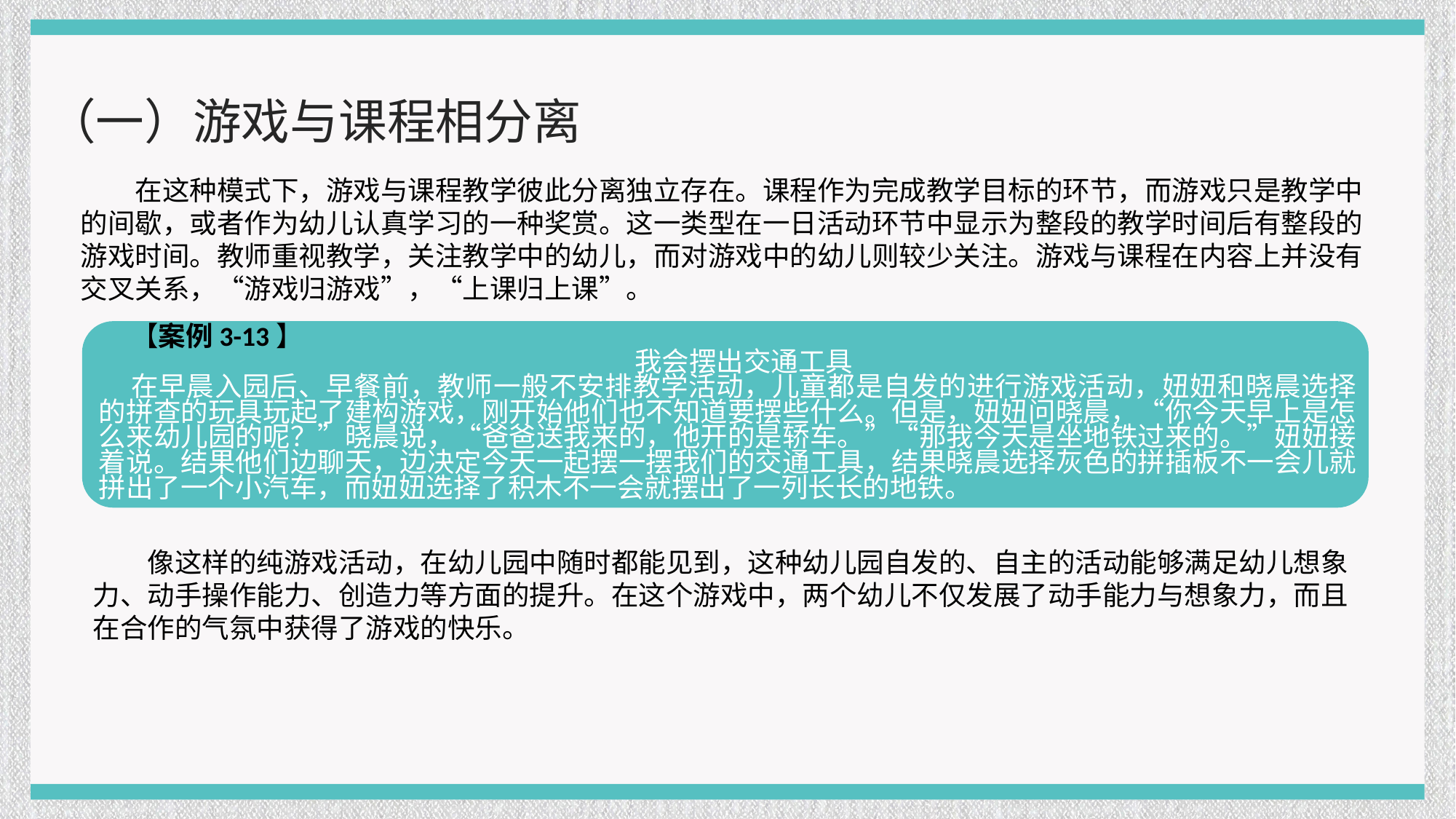

（一）游戏与课程相分离
在这种模式下，游戏与课程教学彼此分离独立存在。课程作为完成教学目标的环节，而游戏只是教学中的间歇，或者作为幼儿认真学习的一种奖赏。这一类型在一日活动环节中显示为整段的教学时间后有整段的游戏时间。教师重视教学，关注教学中的幼儿，而对游戏中的幼儿则较少关注。游戏与课程在内容上并没有交叉关系，“游戏归游戏”，“上课归上课”。

【案例3-13】
我会摆出交通工具
在早晨入园后、早餐前，教师一般不安排教学活动，儿童都是自发的进行游戏活动，妞妞和晓晨选择的拼查的玩具玩起了建构游戏，刚开始他们也不知道要摆些什么。但是，妞妞问晓晨，“你今天早上是怎么来幼儿园的呢？”晓晨说，“爸爸送我来的，他开的是轿车。”“那我今天是坐地铁过来的。”妞妞接着说。结果他们边聊天，边决定今天一起摆一摆我们的交通工具，结果晓晨选择灰色的拼插板不一会儿就拼出了一个小汽车，而妞妞选择了积木不一会就摆出了一列长长的地铁。
像这样的纯游戏活动，在幼儿园中随时都能见到，这种幼儿园自发的、自主的活动能够满足幼儿想象力、动手操作能力、创造力等方面的提升。在这个游戏中，两个幼儿不仅发展了动手能力与想象力，而且在合作的气氛中获得了游戏的快乐。